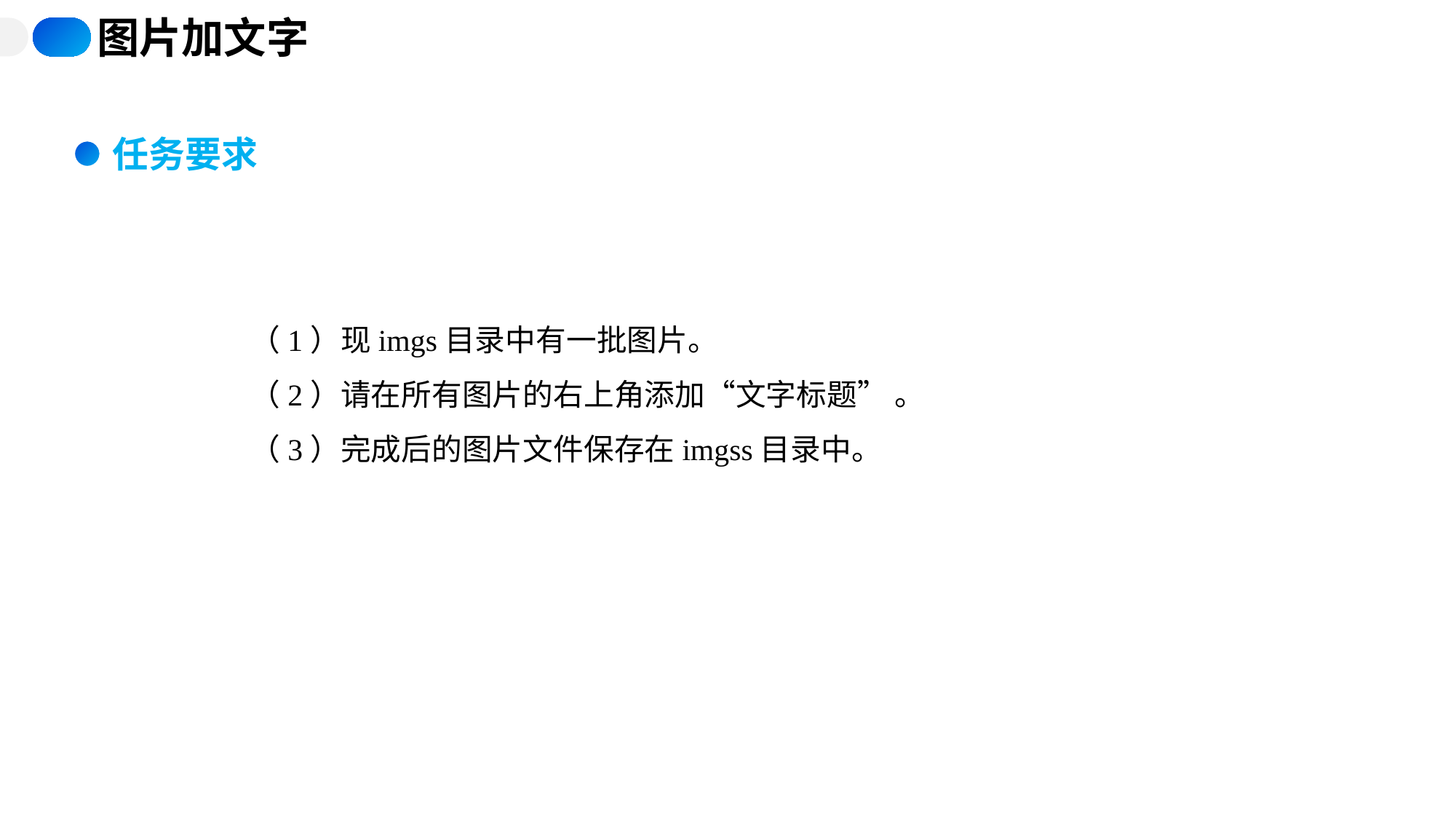

图片加文字
任务要求

（1）现imgs目录中有一批图片。
（2）请在所有图片的右上角添加“文字标题” 。
（3）完成后的图片文件保存在imgss目录中。